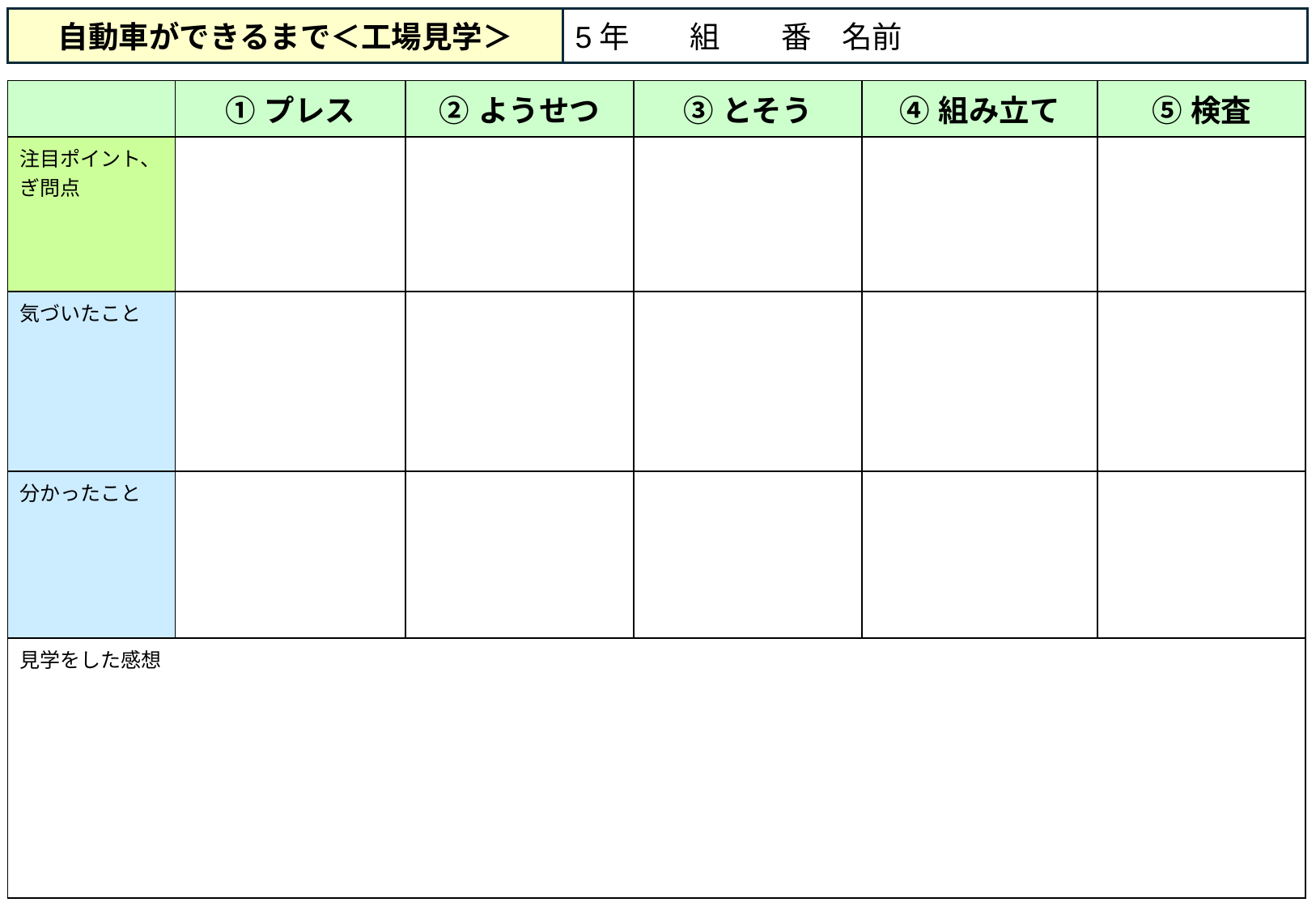

自動車ができるまで＜工場見学＞
5年　　組　　番　名前
|  | ①プレス | ②ようせつ | ③とそう | ④組み立て | ⑤検査 |
| --- | --- | --- | --- | --- | --- |
| 注目ポイント、 ぎ問点 |  |  |  |  |  |
| 気づいたこと |  |  |  |  |  |
| 分かったこと |  |  |  |  |  |
| 見学をした感想 |  |  |  |  |  |